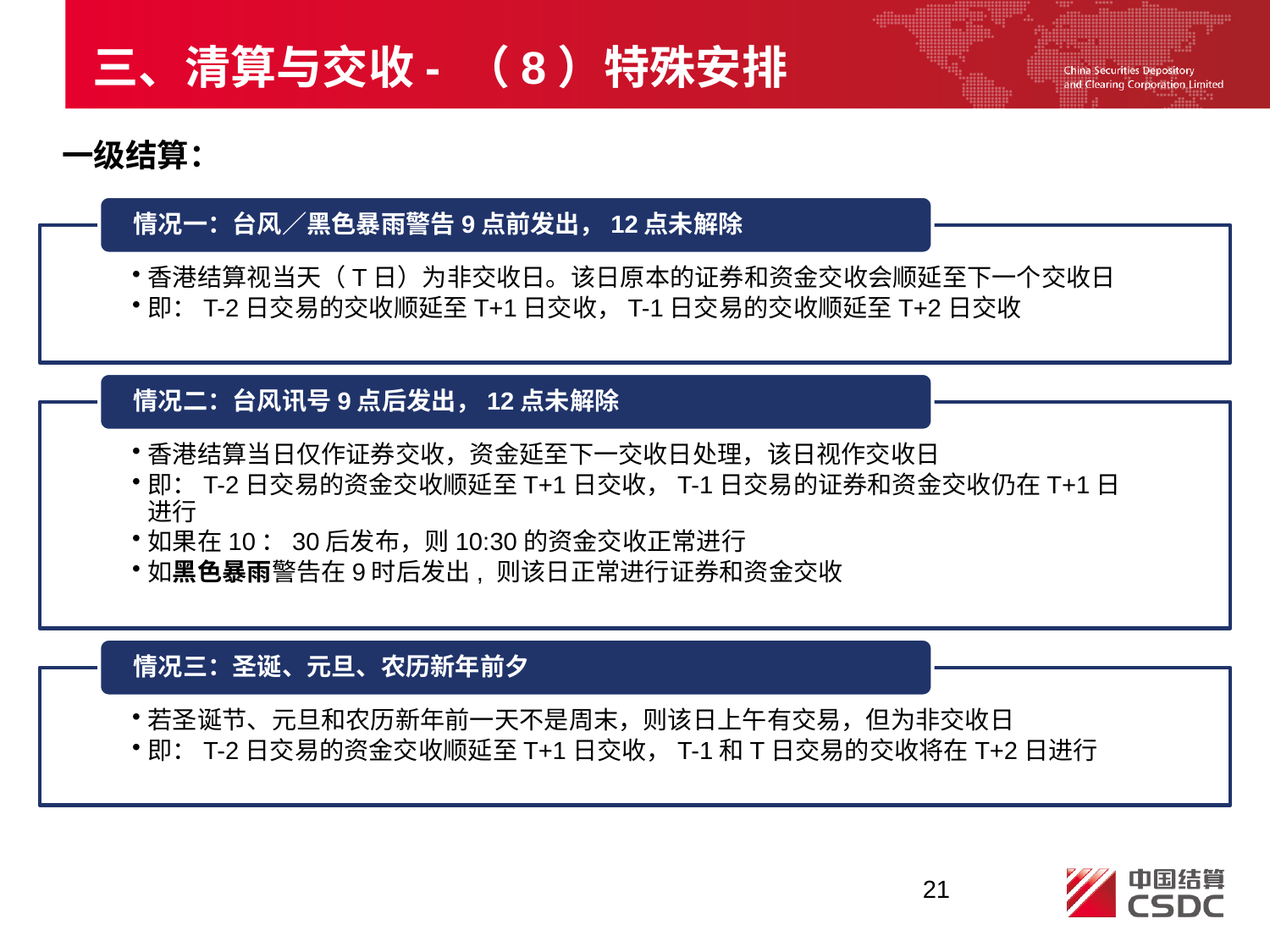

三、清算与交收- （8）特殊安排

一级结算：
香港结算视当天（T日）为非交收日。该日原本的证券和资金交收会顺延至下一个交收日
即：T-2日交易的交收顺延至T+1日交收，T-1日交易的交收顺延至T+2日交收
情况一：台风／黑色暴雨警告9点前发出，12点未解除
香港结算当日仅作证券交收，资金延至下一交收日处理，该日视作交收日
即：T-2日交易的资金交收顺延至T+1日交收，T-1日交易的证券和资金交收仍在T+1日进行
如果在10：30后发布，则10:30的资金交收正常进行
如黑色暴雨警告在9时后发出, 则该日正常进行证券和资金交收
情况二：台风讯号9点后发出，12点未解除
若圣诞节、元旦和农历新年前一天不是周末，则该日上午有交易，但为非交收日
即：T-2日交易的资金交收顺延至T+1日交收，T-1和T日交易的交收将在T+2日进行
情况三：圣诞、元旦、农历新年前夕
21